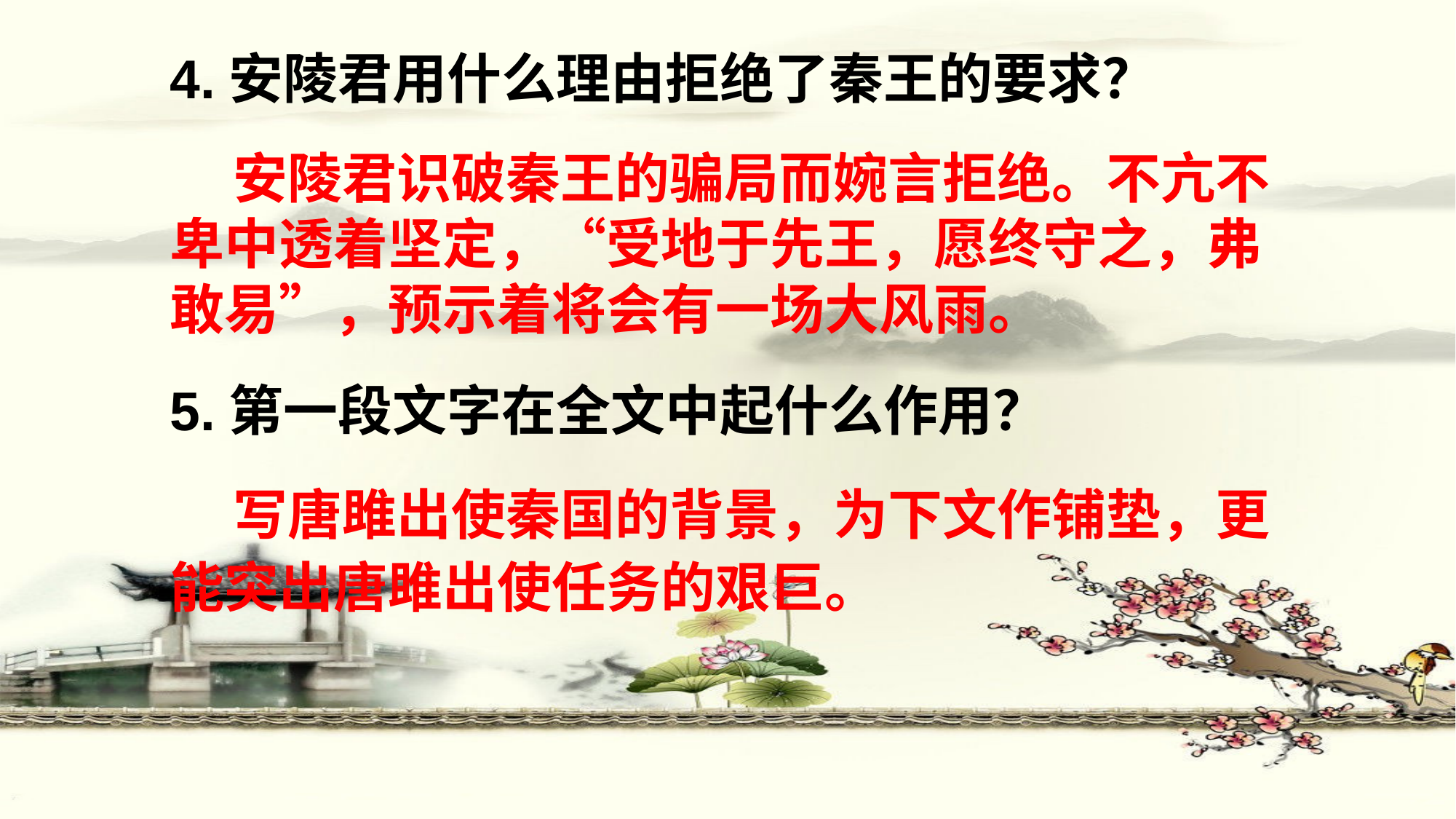

4.安陵君用什么理由拒绝了秦王的要求？
    安陵君识破秦王的骗局而婉言拒绝。不亢不卑中透着坚定，“受地于先王，愿终守之，弗敢易”，预示着将会有一场大风雨。
5.第一段文字在全文中起什么作用？
    写唐雎出使秦国的背景，为下文作铺垫，更能突出唐雎出使任务的艰巨。